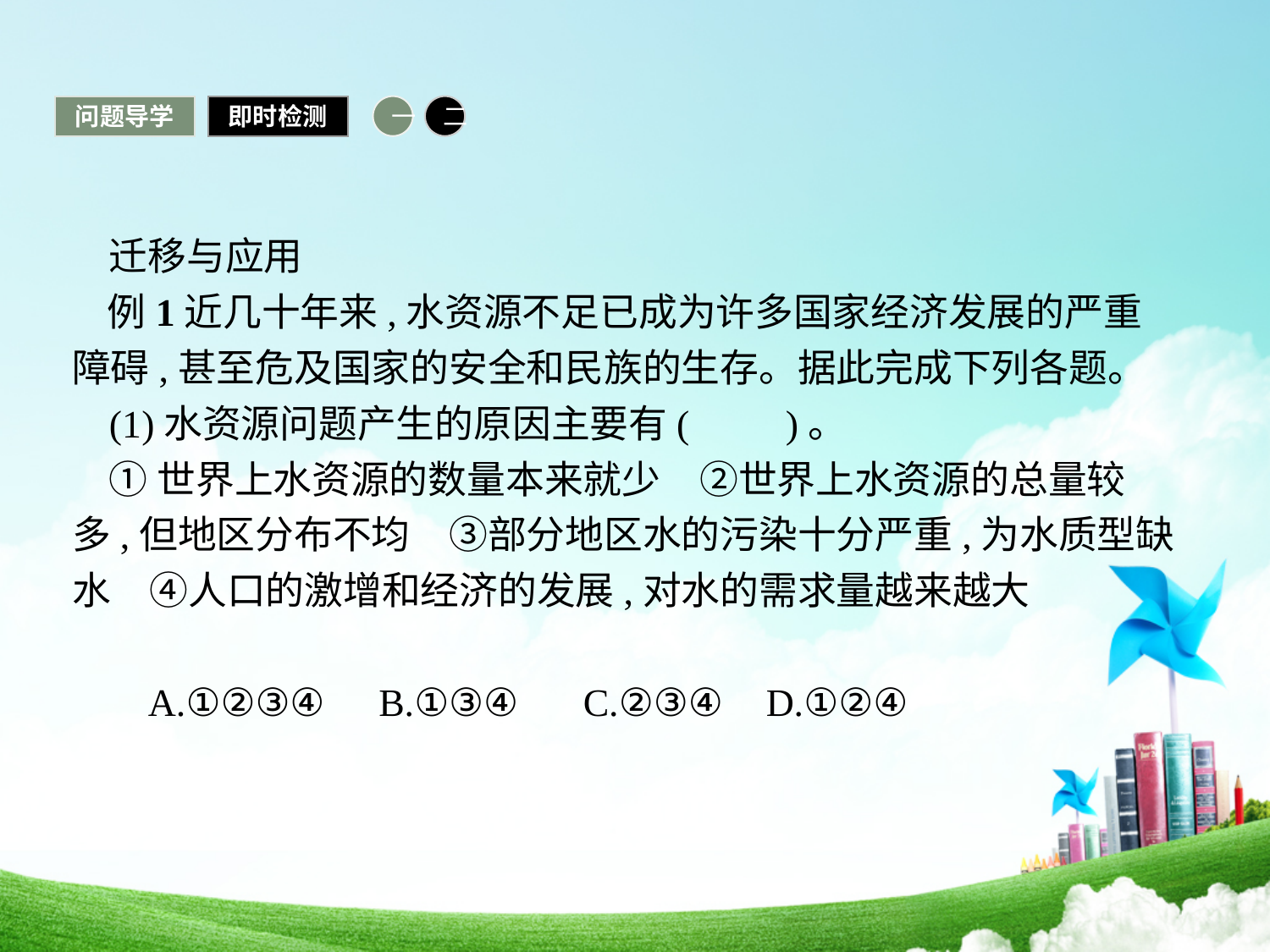

问题导学
即时检测
一
二
迁移与应用
例1近几十年来,水资源不足已成为许多国家经济发展的严重障碍,甚至危及国家的安全和民族的生存。据此完成下列各题。
(1)水资源问题产生的原因主要有(　　)。
①世界上水资源的数量本来就少　②世界上水资源的总量较多,但地区分布不均　③部分地区水的污染十分严重,为水质型缺水　④人口的激增和经济的发展,对水的需求量越来越大
    A.①②③④     B.①③④      C.②③④    D.①②④